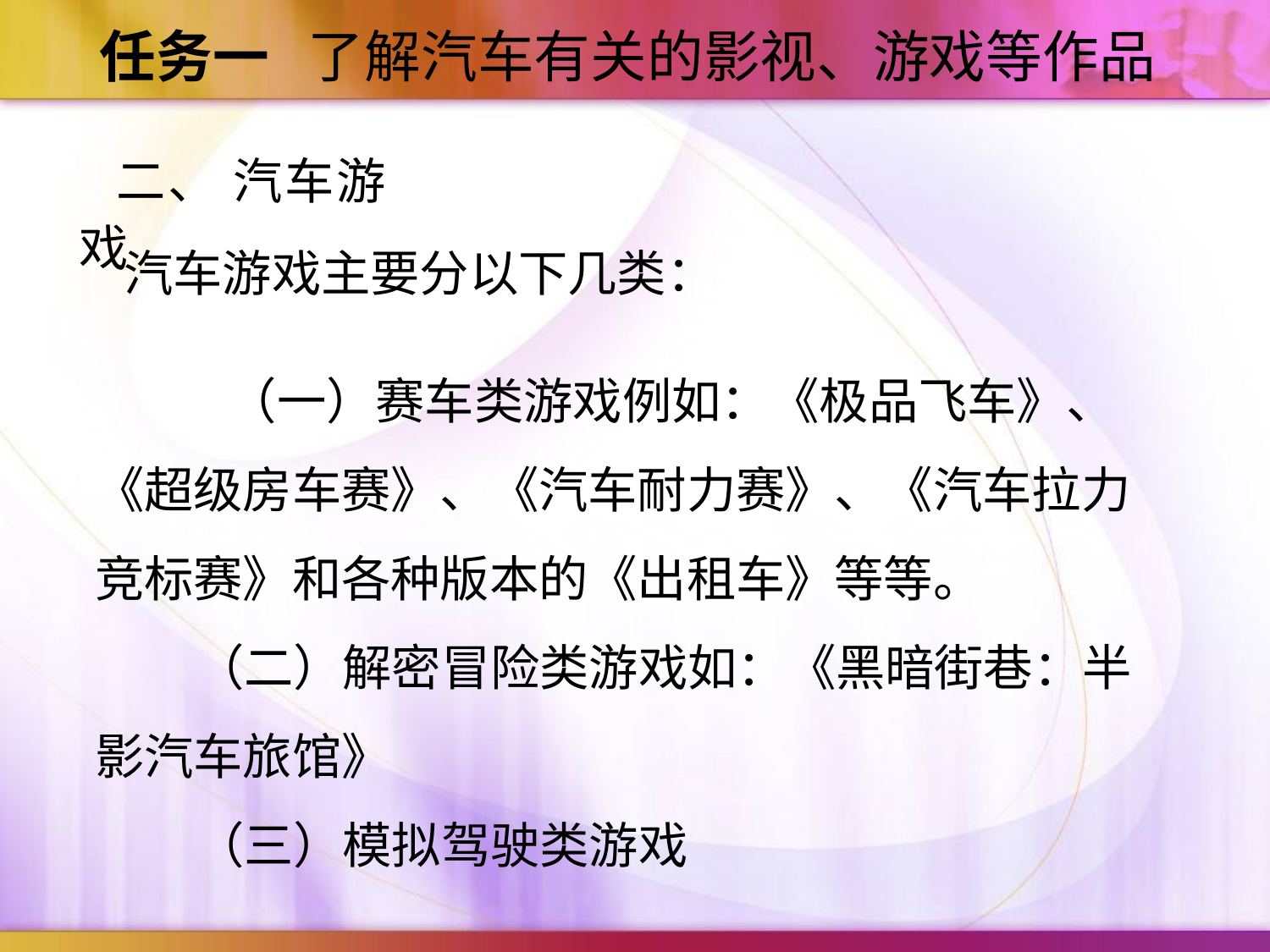

任务一   了解汽车有关的影视、游戏等作品
二、 汽车游戏
汽车游戏主要分以下几类：
           （一）赛车类游戏例如：《极品飞车》、《超级房车赛》、《汽车耐力赛》、《汽车拉力竞标赛》和各种版本的《出租车》等等。
        （二）解密冒险类游戏如：《黑暗街巷：半影汽车旅馆》
        （三）模拟驾驶类游戏